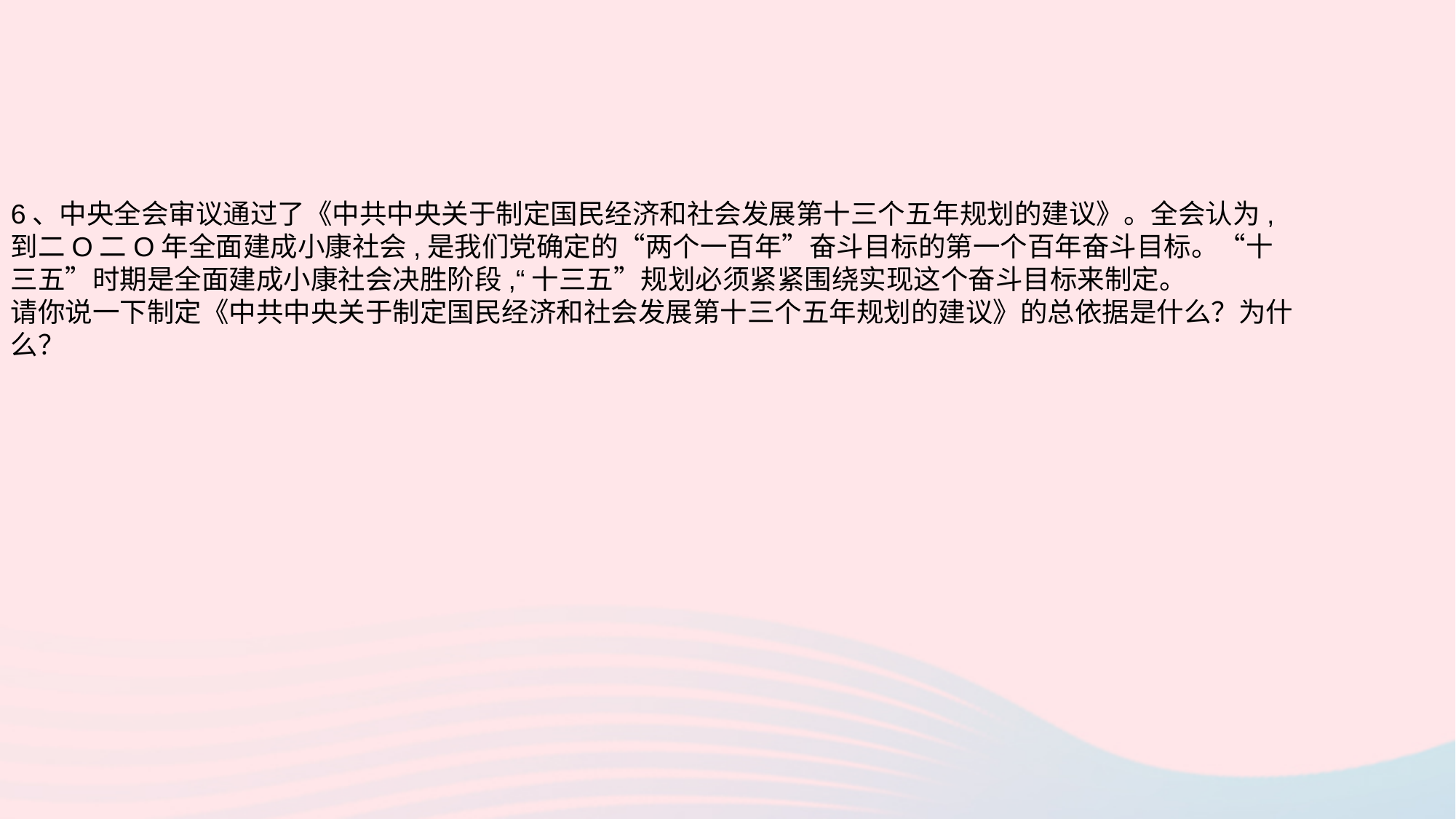

6、中央全会审议通过了《中共中央关于制定国民经济和社会发展第十三个五年规划的建议》。全会认为,到二O二O年全面建成小康社会,是我们党确定的“两个一百年”奋斗目标的第一个百年奋斗目标。“十三五”时期是全面建成小康社会决胜阶段,“十三五”规划必须紧紧围绕实现这个奋斗目标来制定。
请你说一下制定《中共中央关于制定国民经济和社会发展第十三个五年规划的建议》的总依据是什么？为什么？